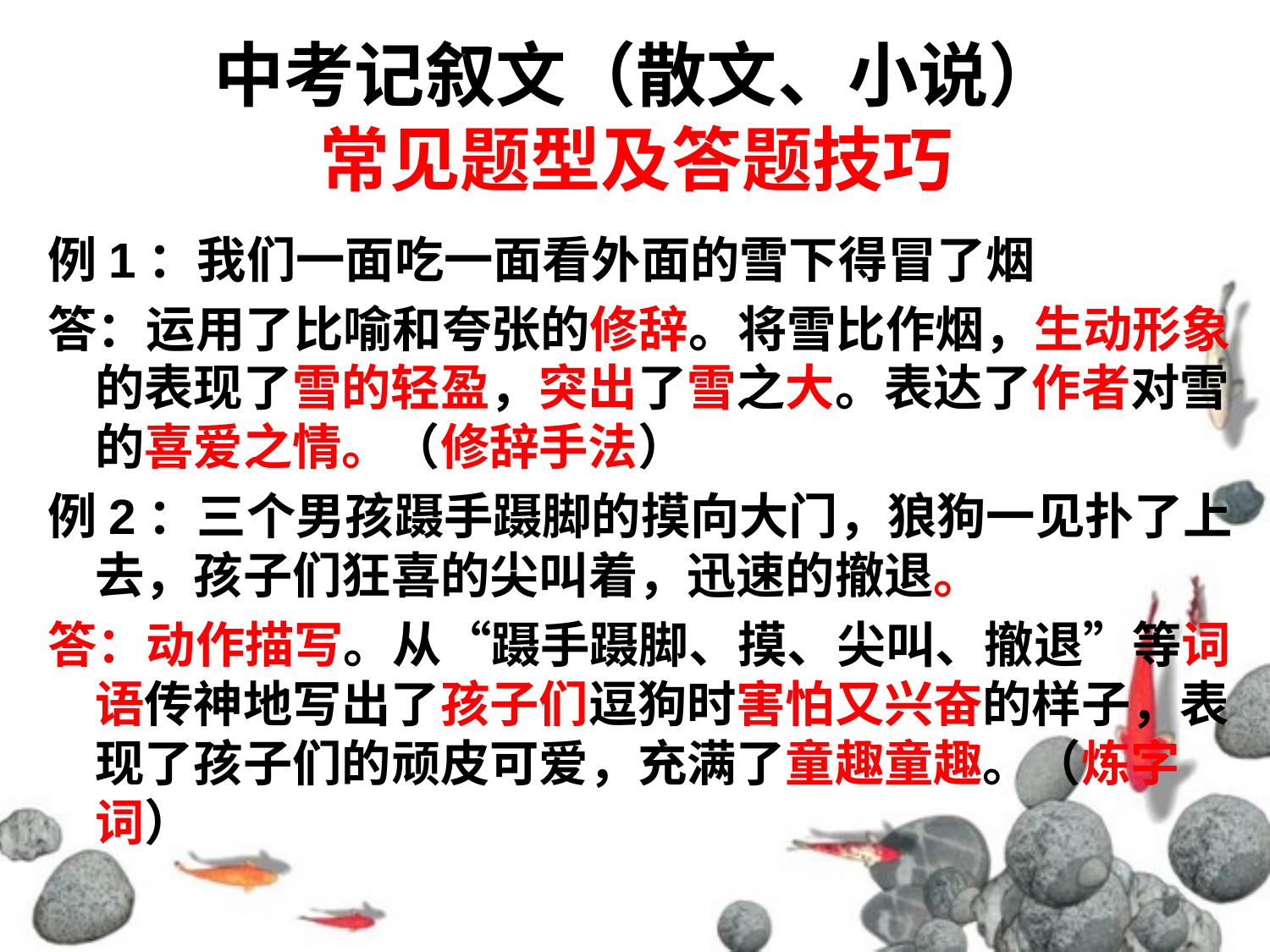

# 中考记叙文（散文、小说） 常见题型及答题技巧
例1：我们一面吃一面看外面的雪下得冒了烟
答：运用了比喻和夸张的修辞。将雪比作烟，生动形象的表现了雪的轻盈，突出了雪之大。表达了作者对雪的喜爱之情。（修辞手法）
例2：三个男孩蹑手蹑脚的摸向大门，狼狗一见扑了上去，孩子们狂喜的尖叫着，迅速的撤退。
答：动作描写。从“蹑手蹑脚、摸、尖叫、撤退”等词语传神地写出了孩子们逗狗时害怕又兴奋的样子，表现了孩子们的顽皮可爱，充满了童趣童趣。（炼字词）